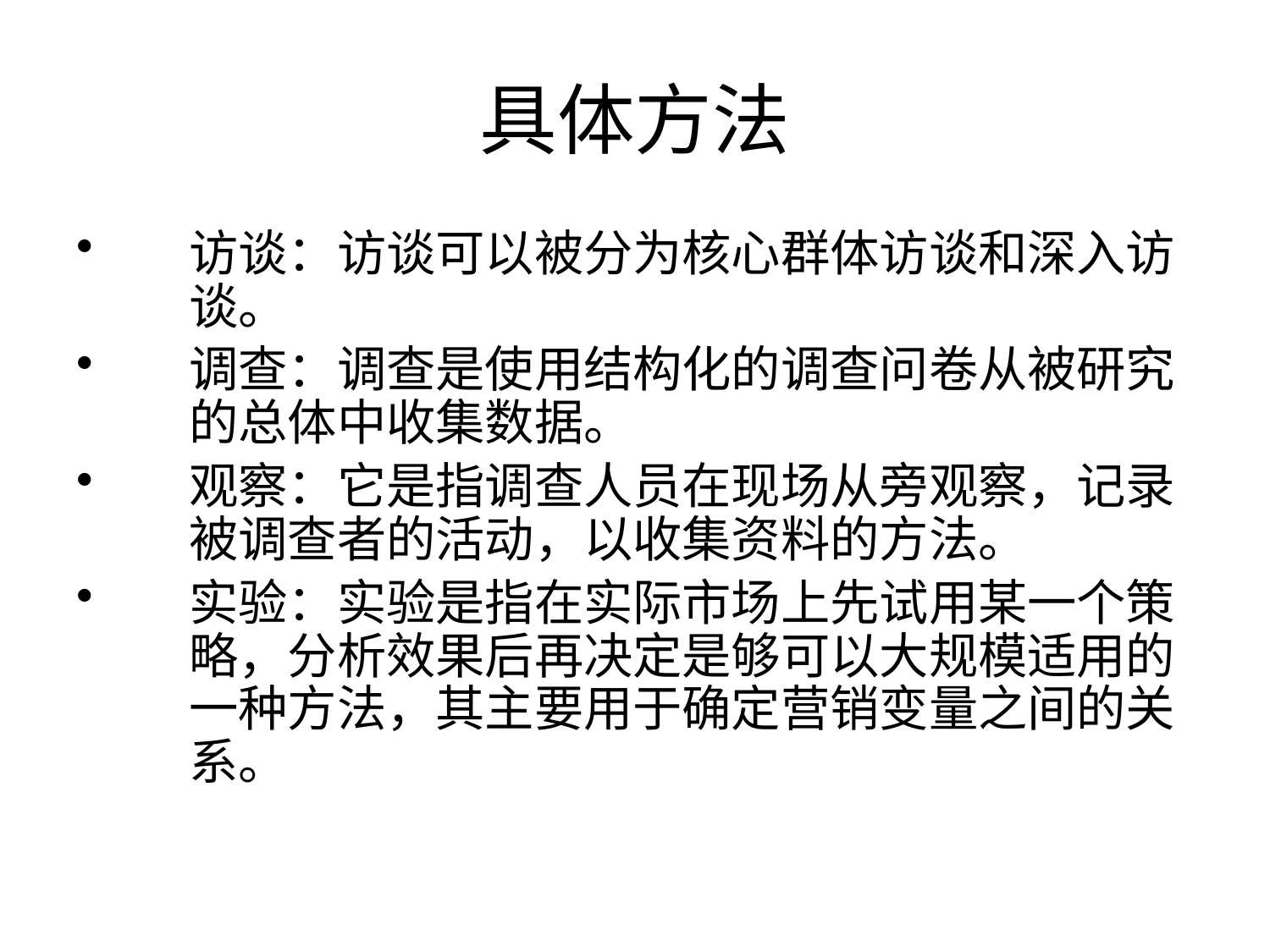

# 具体方法
访谈：访谈可以被分为核心群体访谈和深入访谈。
调查：调查是使用结构化的调查问卷从被研究的总体中收集数据。
观察：它是指调查人员在现场从旁观察，记录被调查者的活动，以收集资料的方法。
实验：实验是指在实际市场上先试用某一个策略，分析效果后再决定是够可以大规模适用的一种方法，其主要用于确定营销变量之间的关系。